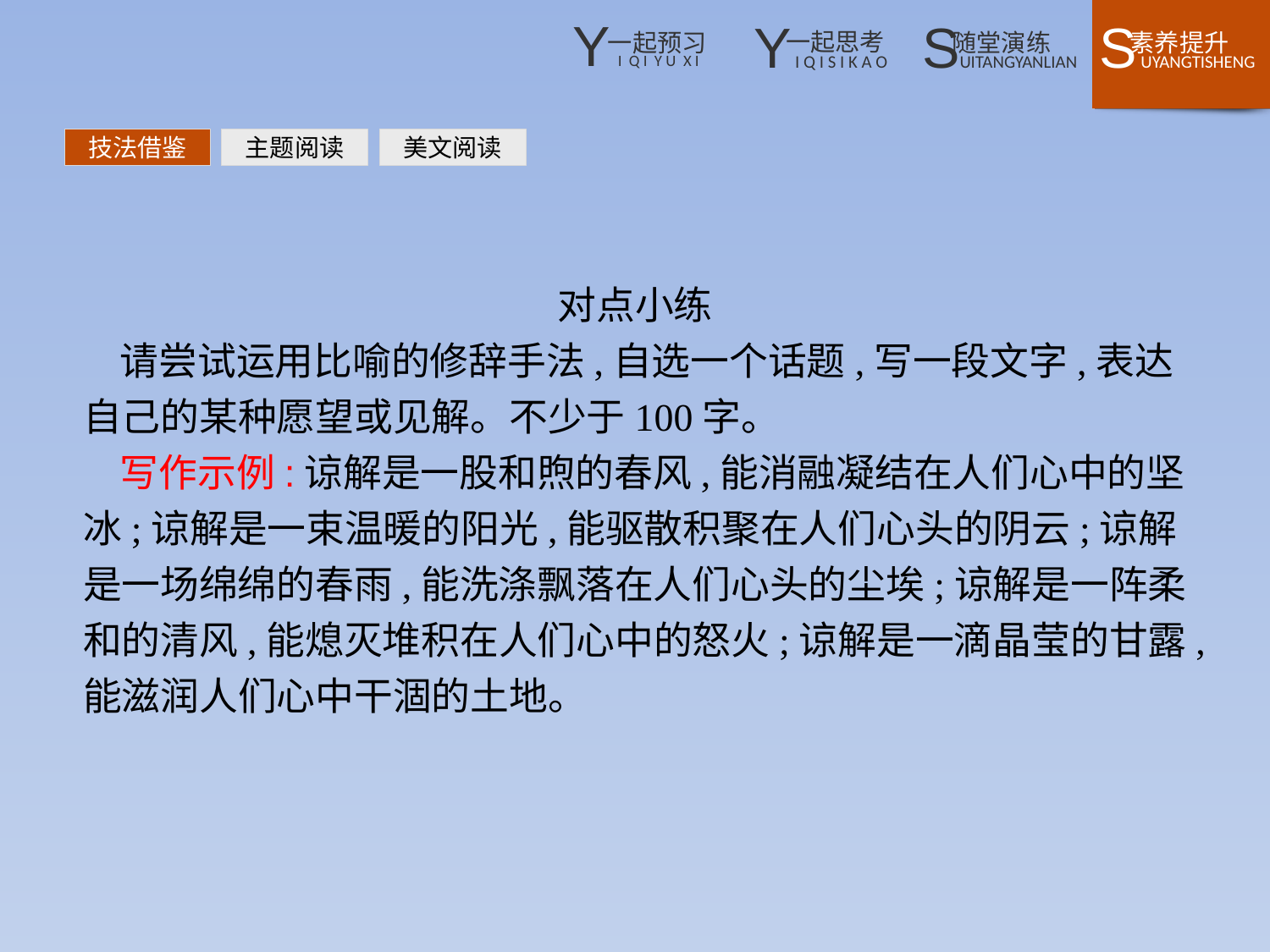

技法借鉴
主题阅读
美文阅读
对点小练
请尝试运用比喻的修辞手法,自选一个话题,写一段文字,表达自己的某种愿望或见解。不少于100字。
写作示例:谅解是一股和煦的春风,能消融凝结在人们心中的坚冰;谅解是一束温暖的阳光,能驱散积聚在人们心头的阴云;谅解是一场绵绵的春雨,能洗涤飘落在人们心头的尘埃;谅解是一阵柔和的清风,能熄灭堆积在人们心中的怒火;谅解是一滴晶莹的甘露,能滋润人们心中干涸的土地。